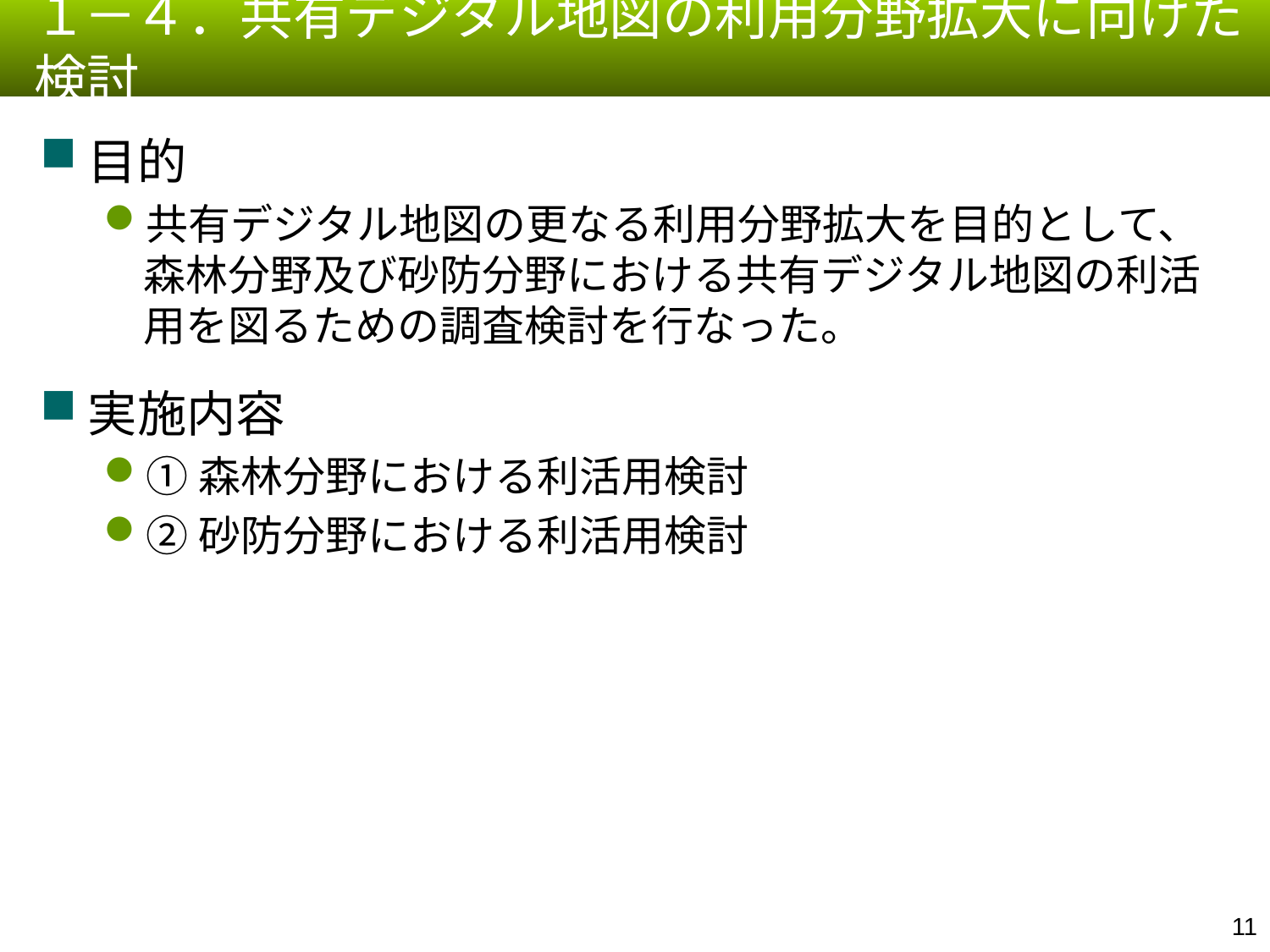

１－４．共有デジタル地図の利用分野拡大に向けた検討
目的
共有デジタル地図の更なる利用分野拡大を目的として、森林分野及び砂防分野における共有デジタル地図の利活用を図るための調査検討を行なった。

実施内容
①森林分野における利活用検討
②砂防分野における利活用検討

11